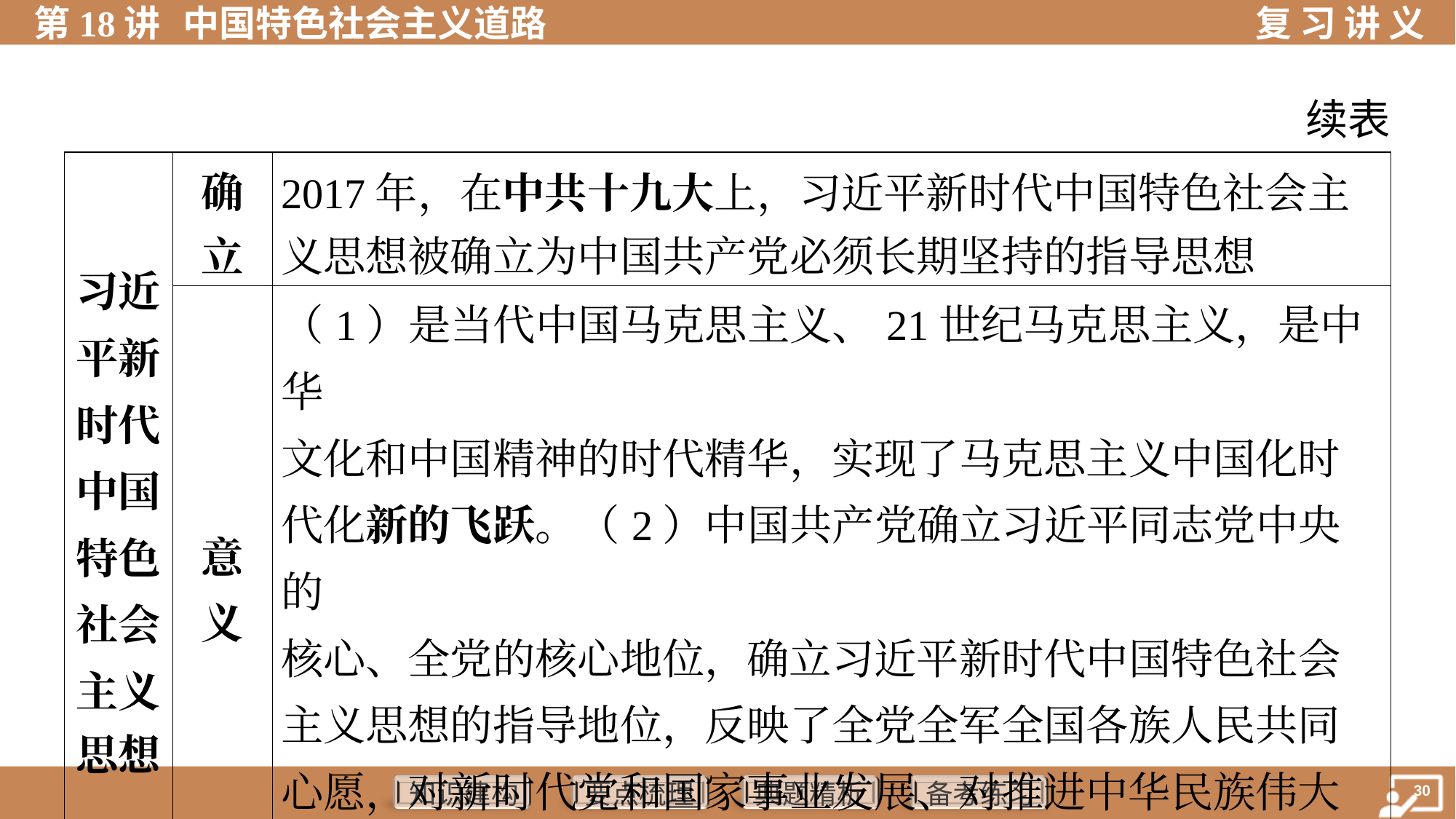

续表
| 习近 平新 时代 中国 特色 社会 主义 思想 | 确 立 | 2017年，在中共十九大上，习近平新时代中国特色社会主 义思想被确立为中国共产党必须长期坚持的指导思想 |  |
| --- | --- | --- | --- |
|  | 意 义 | （1）是当代中国马克思主义、21世纪马克思主义，是中华 文化和中国精神的时代精华，实现了马克思主义中国化时 代化新的飞跃。（2）中国共产党确立习近平同志党中央的 核心、全党的核心地位，确立习近平新时代中国特色社会 主义思想的指导地位，反映了全党全军全国各族人民共同 心愿，对新时代党和国家事业发展、对推进中华民族伟大 复兴历史进程具有决定性意义 |  |